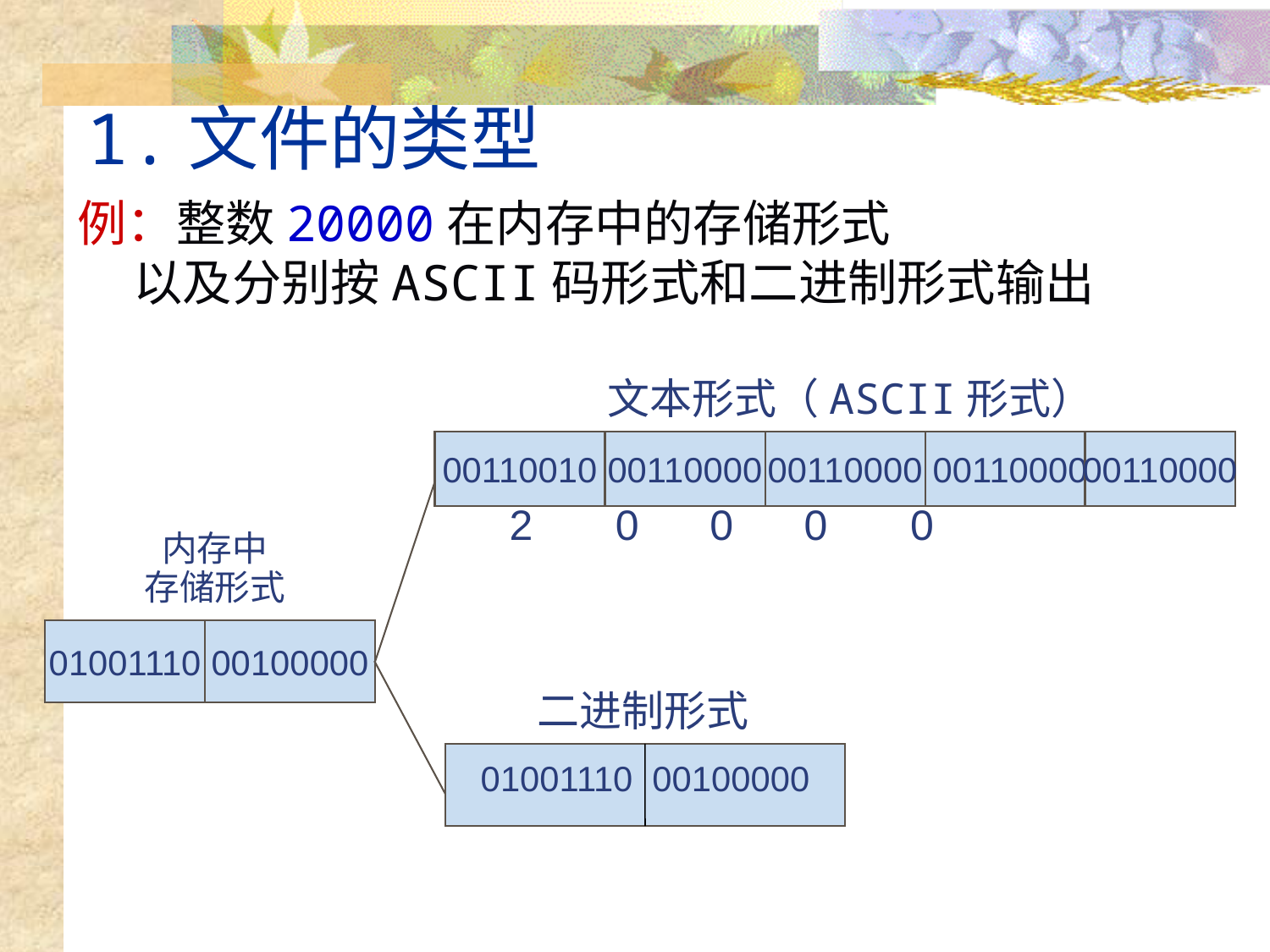

1.文件的类型
例：整数20000在内存中的存储形式
    以及分别按ASCII码形式和二进制形式输出
文本形式（ASCII形式）

00110010
00110000
00110000
00110000
00110000

 2       0      0      0       0
内存中
存储形式
01001110
00100000

二进制形式

01001110  00100000